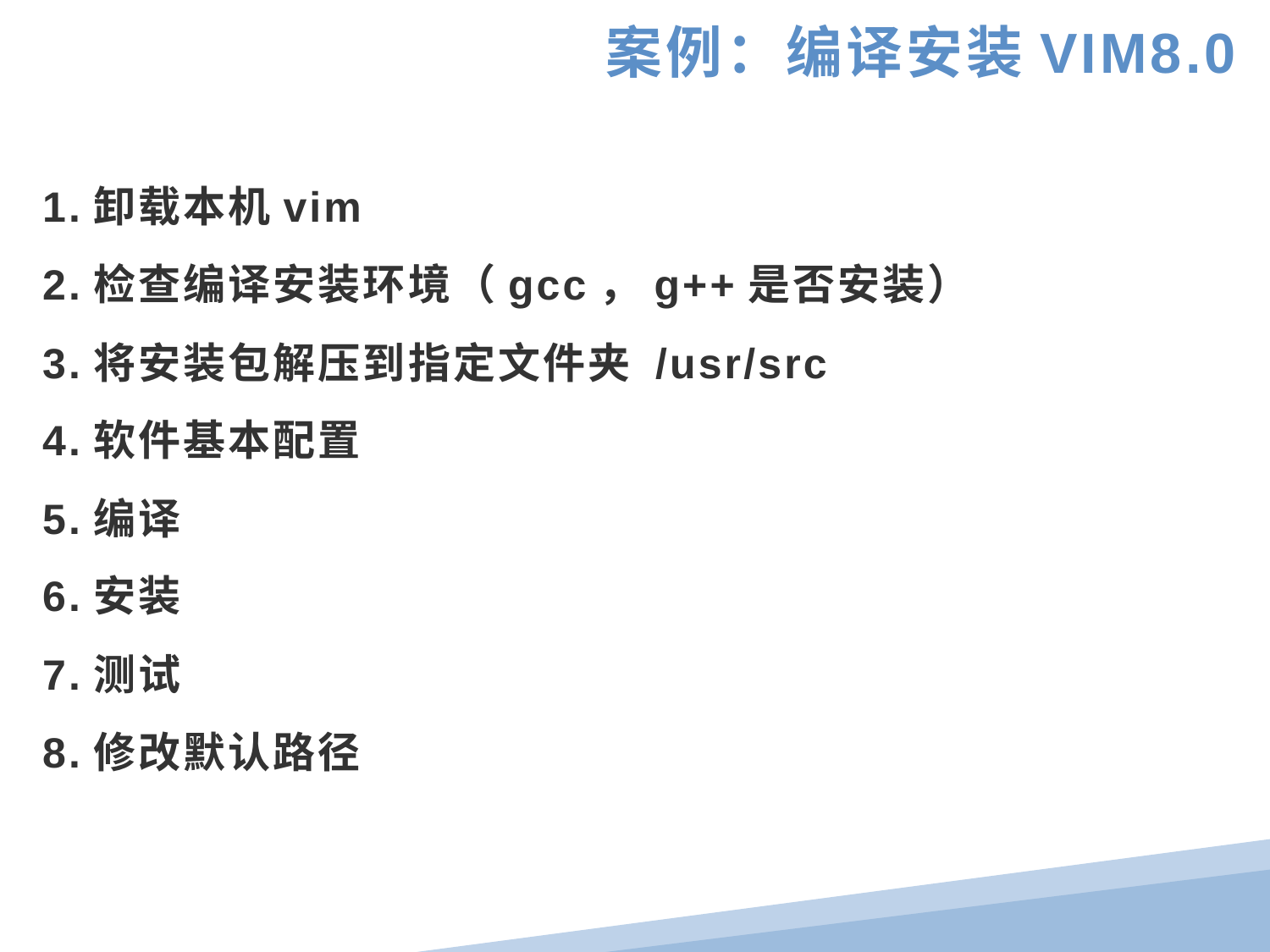

案例：编译安装VIM8.0
1.卸载本机vim
2.检查编译安装环境（gcc，g++是否安装）
3.将安装包解压到指定文件夹 /usr/src
4.软件基本配置
5.编译
6.安装
7.测试
8.修改默认路径